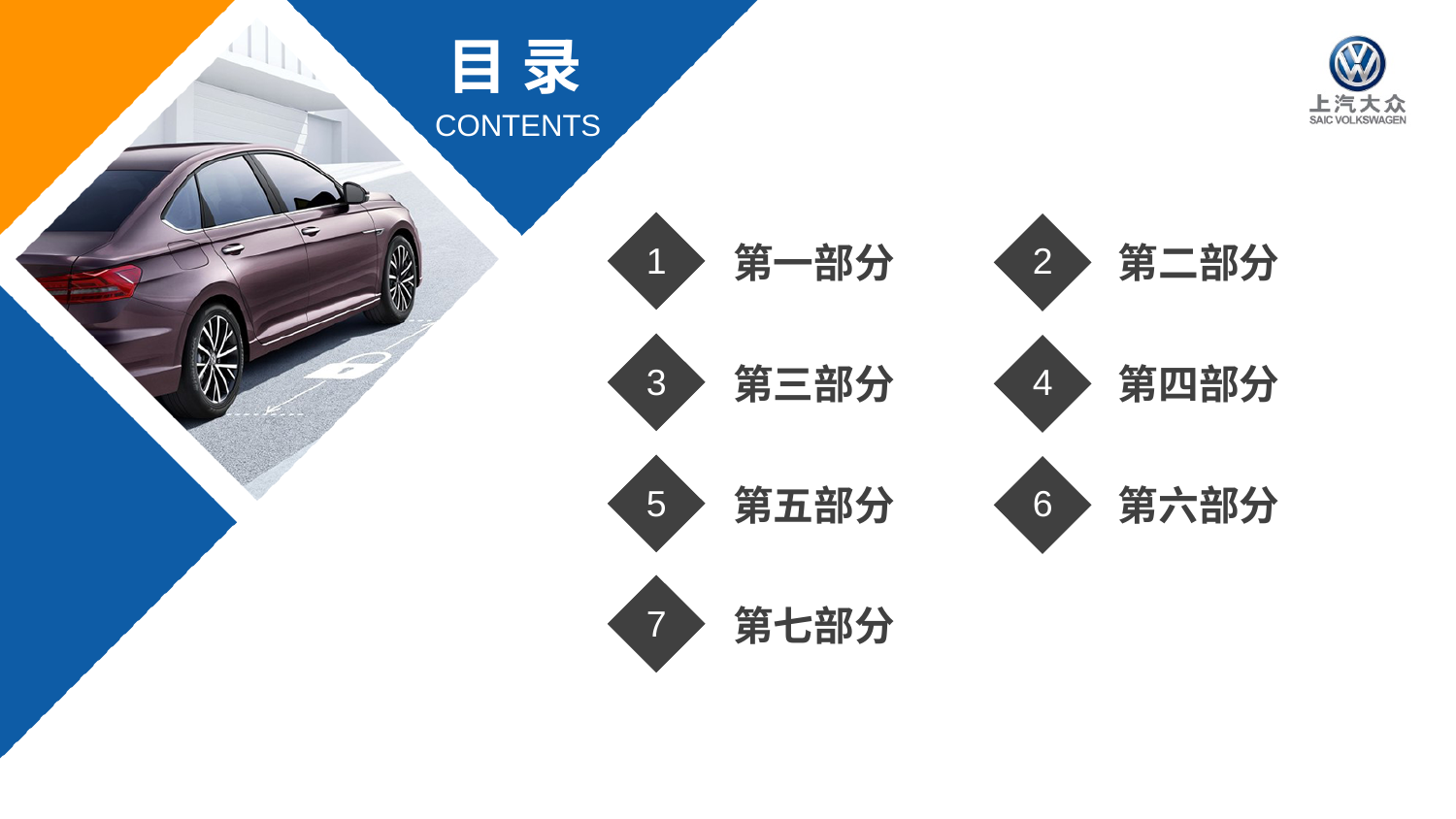

1

2
第一部分
第二部分

3

4
第三部分
第四部分

5

6
第五部分
第六部分

7
第七部分